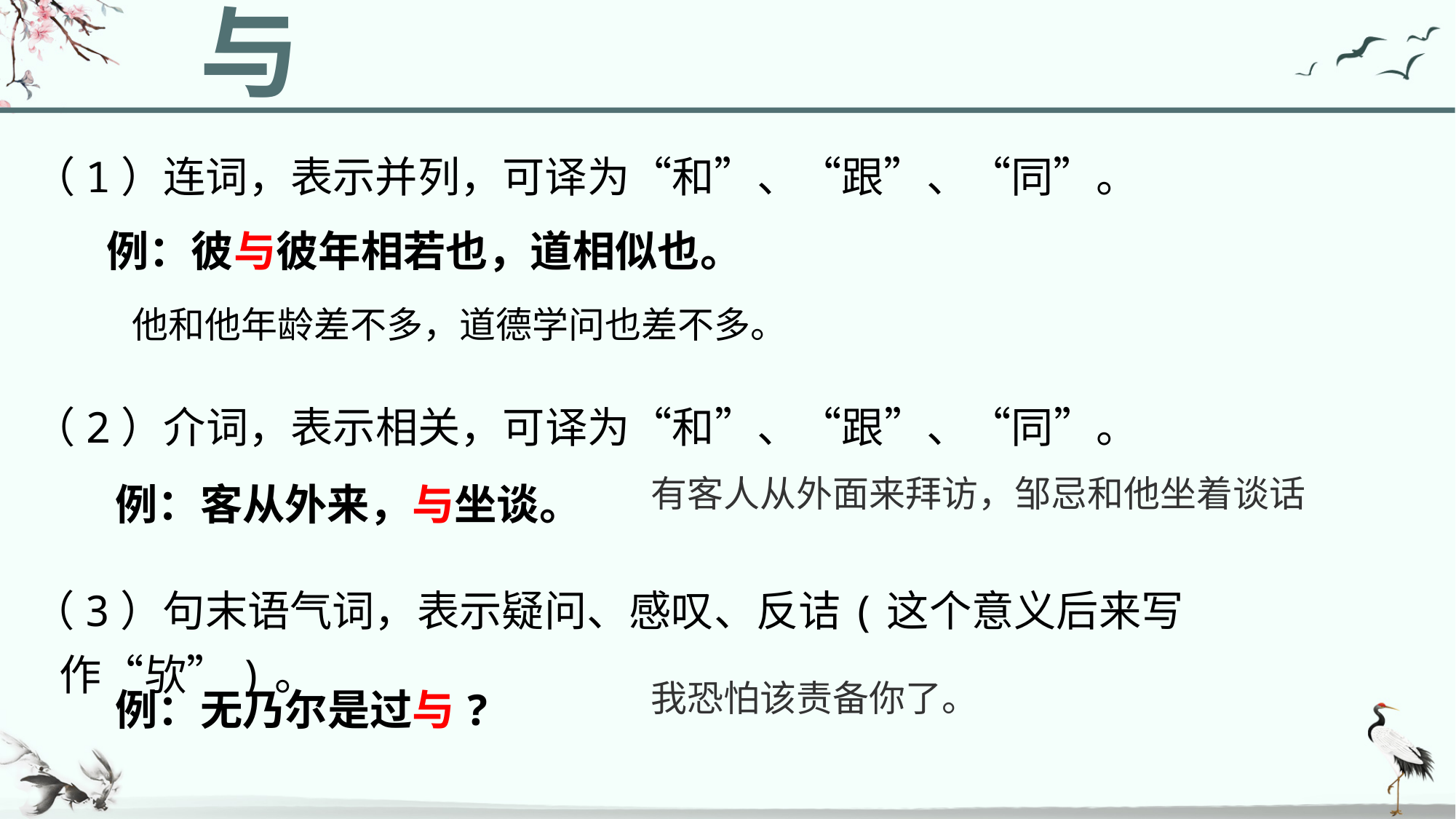

与

（1）连词，表示并列，可译为“和”、“跟”、“同”。
例：彼与彼年相若也，道相似也。
他和他年龄差不多，道德学问也差不多。
（2）介词，表示相关，可译为“和”、“跟”、“同”。
例：客从外来，与坐谈。
有客人从外面来拜访，邹忌和他坐着谈话
（3）句末语气词，表示疑问、感叹、反诘(这个意义后来写作“欤”)。
例：无乃尔是过与?
我恐怕该责备你了。